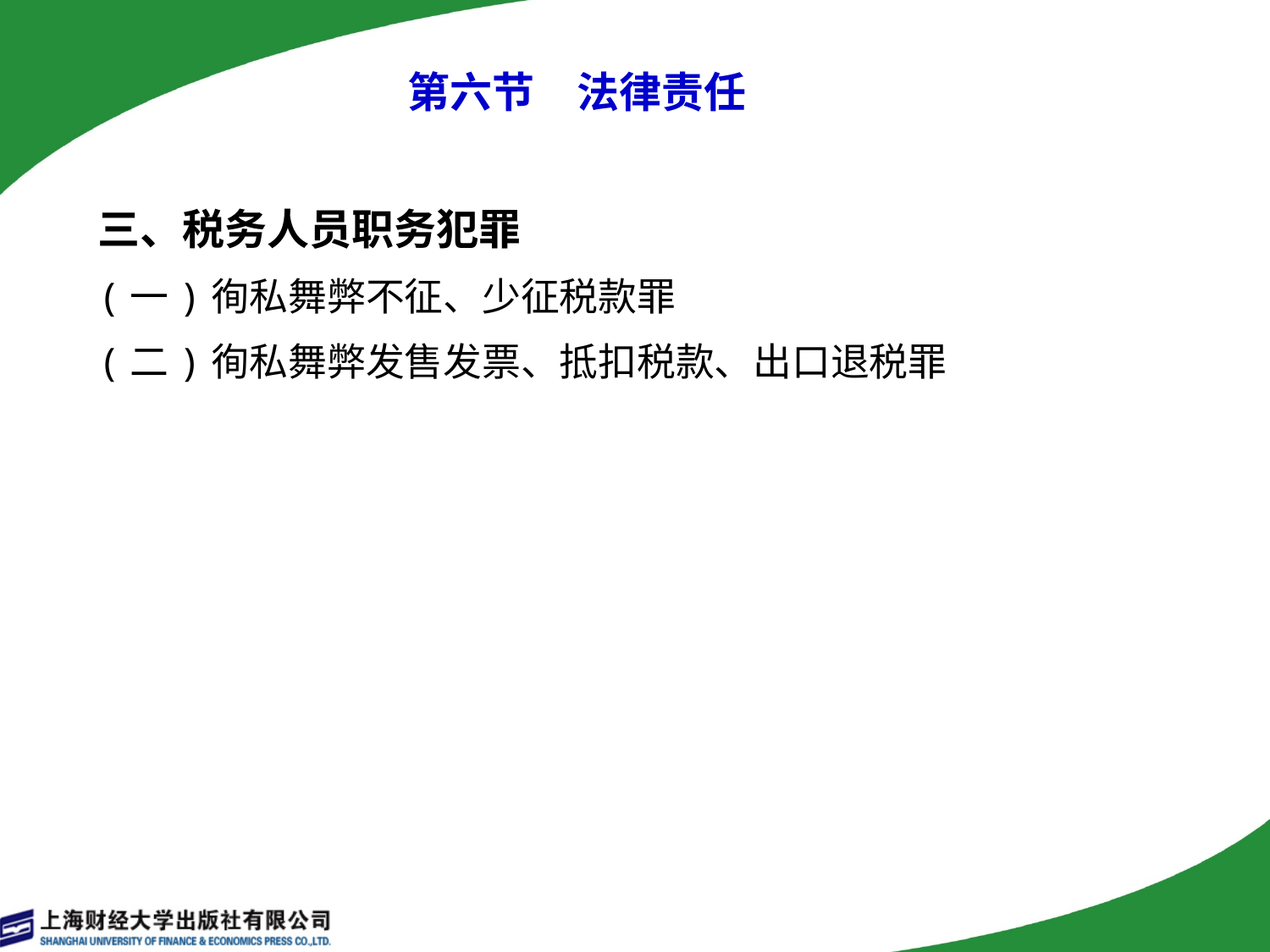

# 第六节　法律责任
三、税务人员职务犯罪
(一)徇私舞弊不征、少征税款罪
(二)徇私舞弊发售发票、抵扣税款、出口退税罪